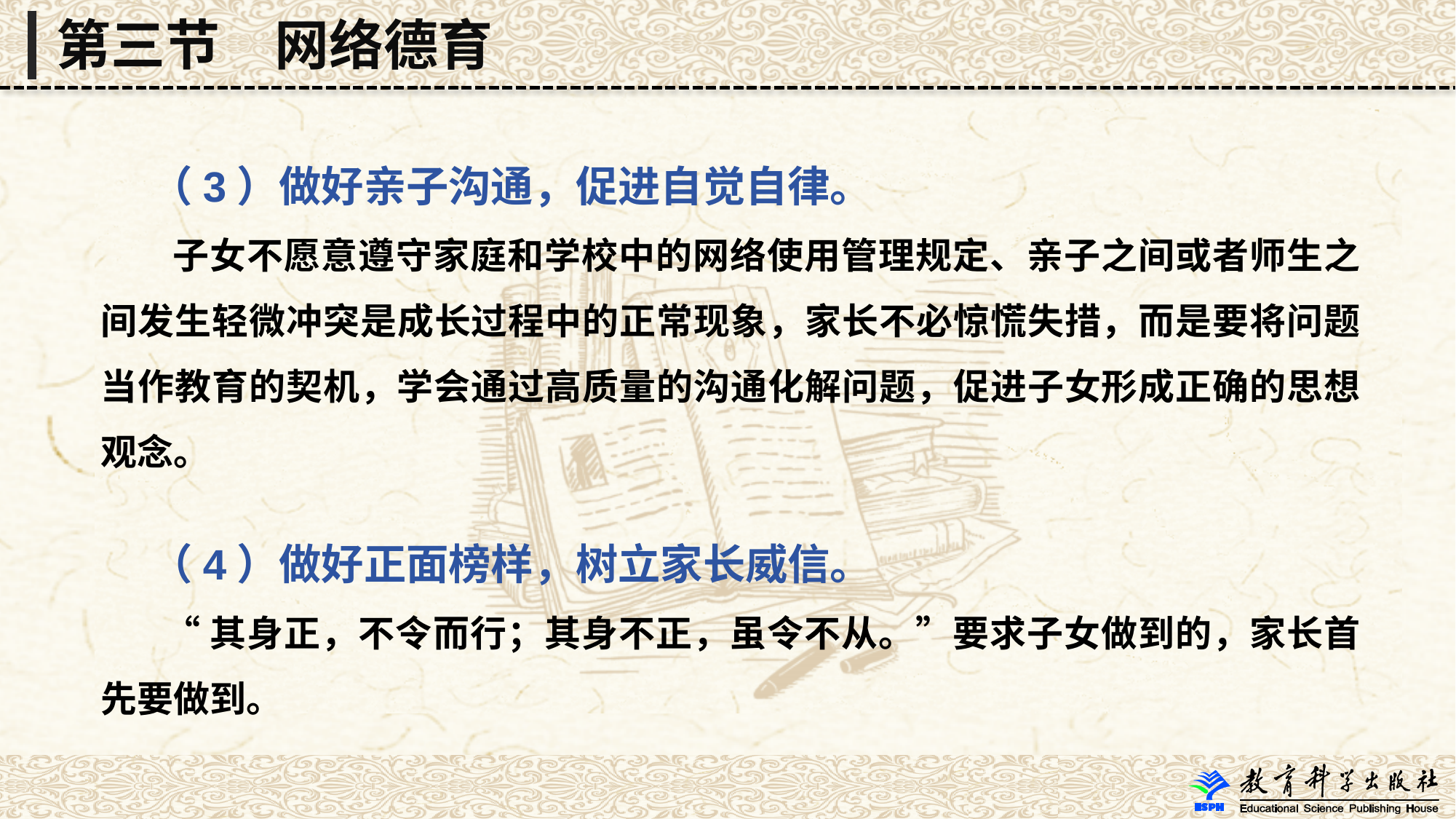

第三节　网络德育
     （3）做好亲子沟通，促进自觉自律。
       子女不愿意遵守家庭和学校中的网络使用管理规定、亲子之间或者师生之间发生轻微冲突是成长过程中的正常现象，家长不必惊慌失措，而是要将问题当作教育的契机，学会通过高质量的沟通化解问题，促进子女形成正确的思想观念。

     （4）做好正面榜样，树立家长威信。
       “其身正，不令而行；其身不正，虽令不从。”要求子女做到的，家长首先要做到。